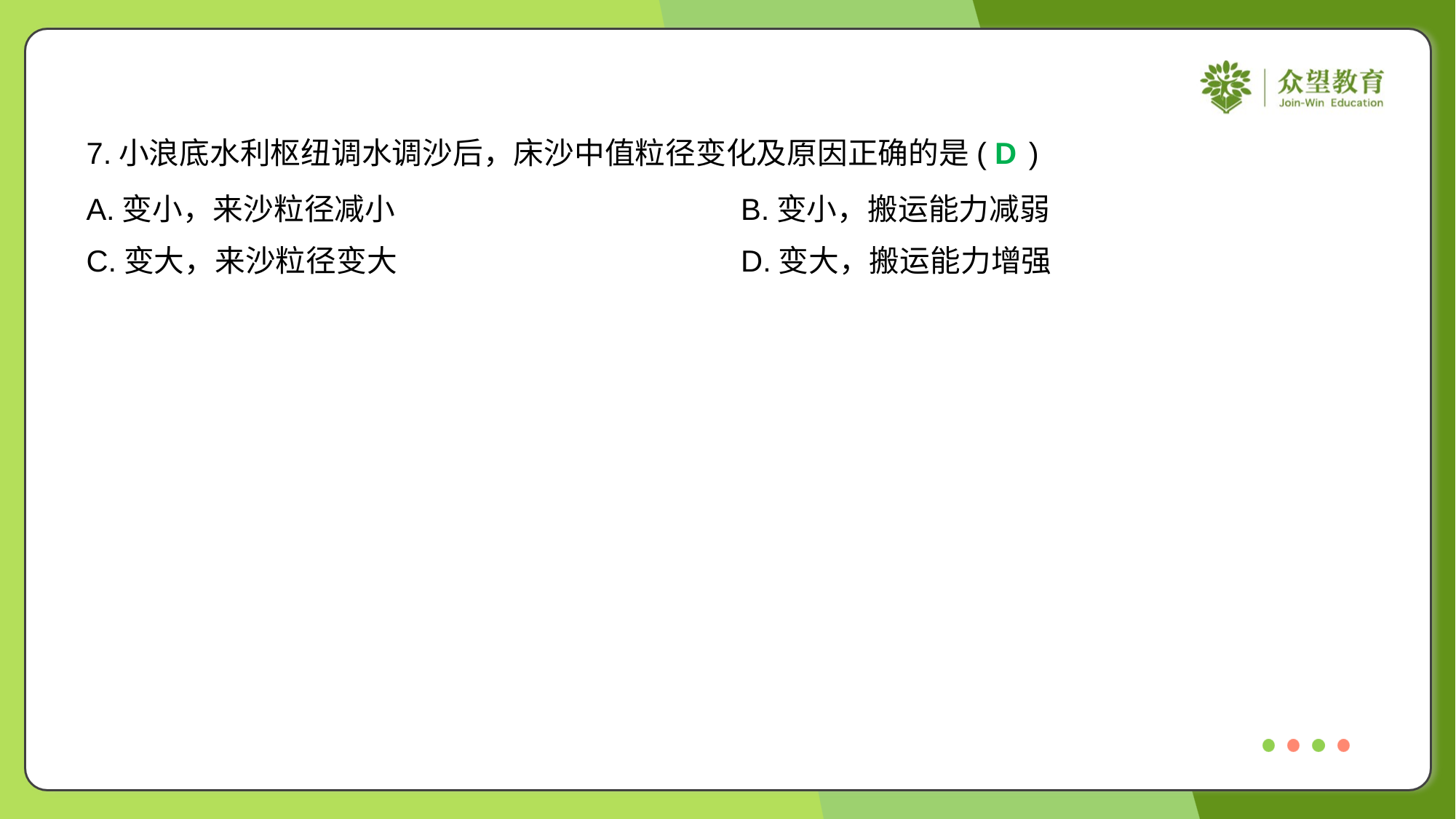

7.小浪底水利枢纽调水调沙后，床沙中值粒径变化及原因正确的是(     )
D
A.变小，来沙粒径减小	B.变小，搬运能力减弱
C.变大，来沙粒径变大	D.变大，搬运能力增强